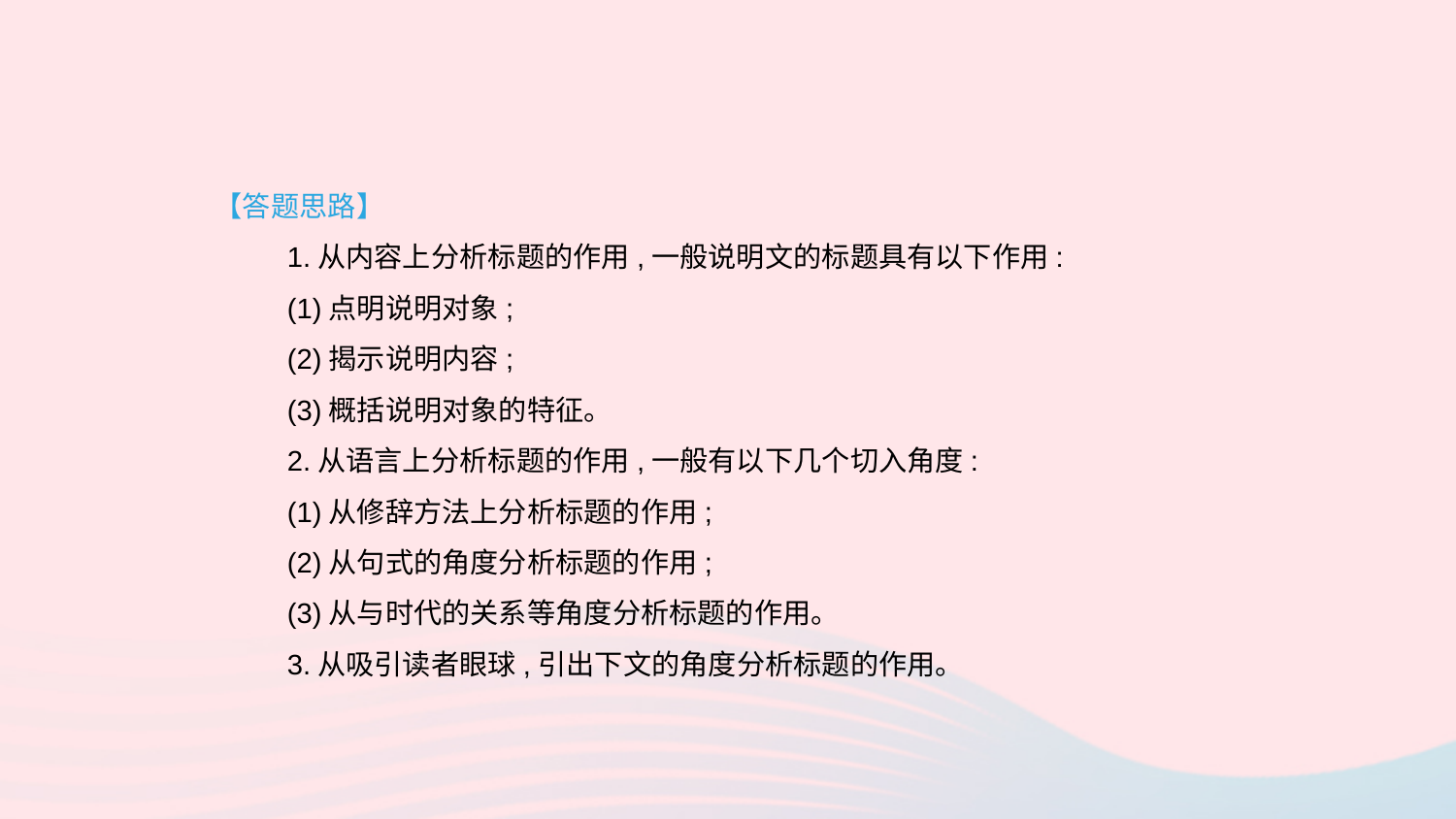

【答题思路】
1.从内容上分析标题的作用,一般说明文的标题具有以下作用:
(1)点明说明对象;
(2)揭示说明内容;
(3)概括说明对象的特征。
2.从语言上分析标题的作用,一般有以下几个切入角度:
(1)从修辞方法上分析标题的作用;
(2)从句式的角度分析标题的作用;
(3)从与时代的关系等角度分析标题的作用。
3.从吸引读者眼球,引出下文的角度分析标题的作用。